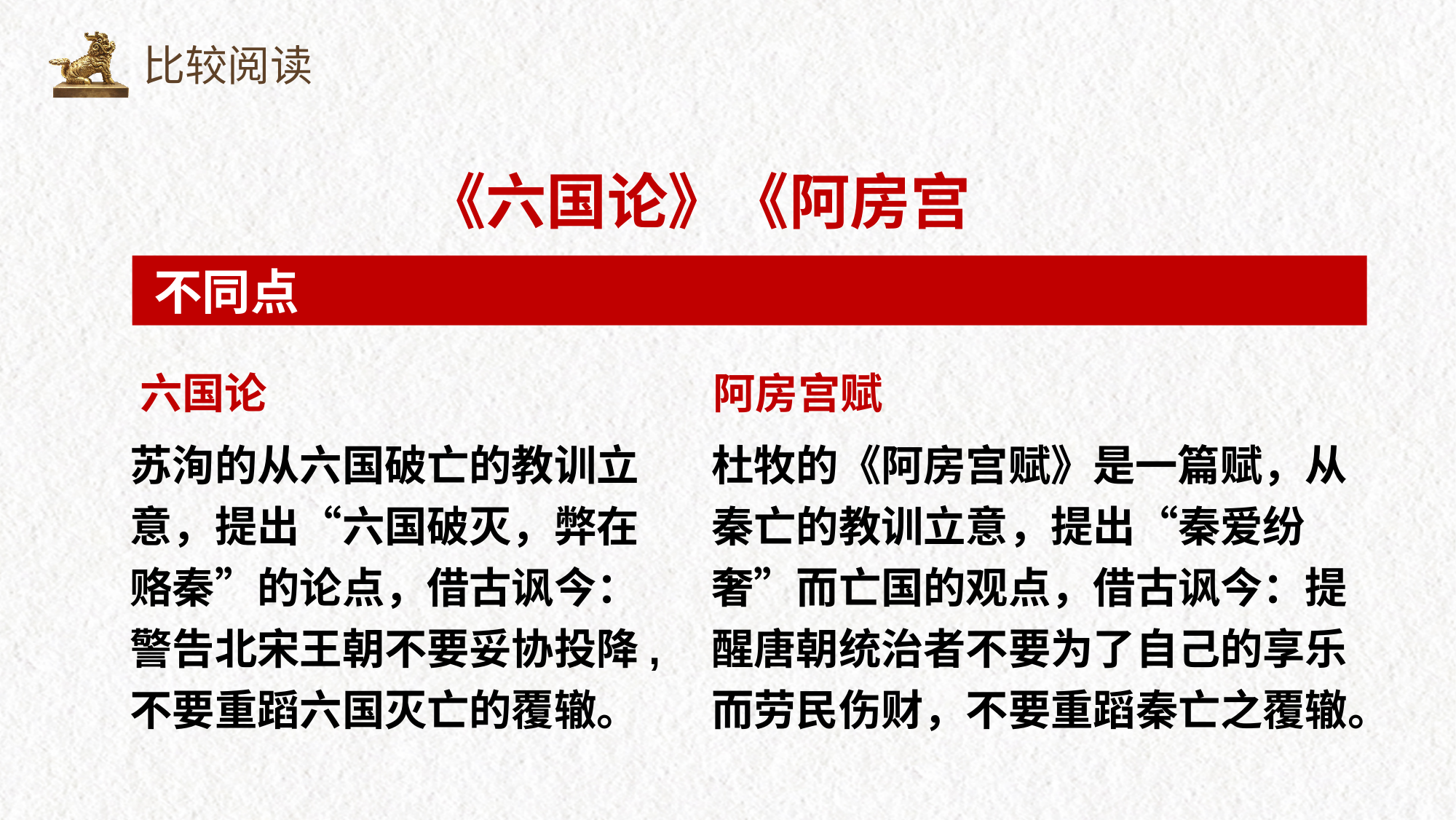

比较阅读
《六国论》《阿房宫赋》
不同点
六国论
苏洵的从六国破亡的教训立意，提出“六国破灭，弊在赂秦”的论点，借古讽今：警告北宋王朝不要妥协投降,不要重蹈六国灭亡的覆辙。
阿房宫赋
杜牧的《阿房宫赋》是一篇赋，从秦亡的教训立意，提出“秦爱纷奢”而亡国的观点，借古讽今：提醒唐朝统治者不要为了自己的享乐而劳民伤财，不要重蹈秦亡之覆辙。